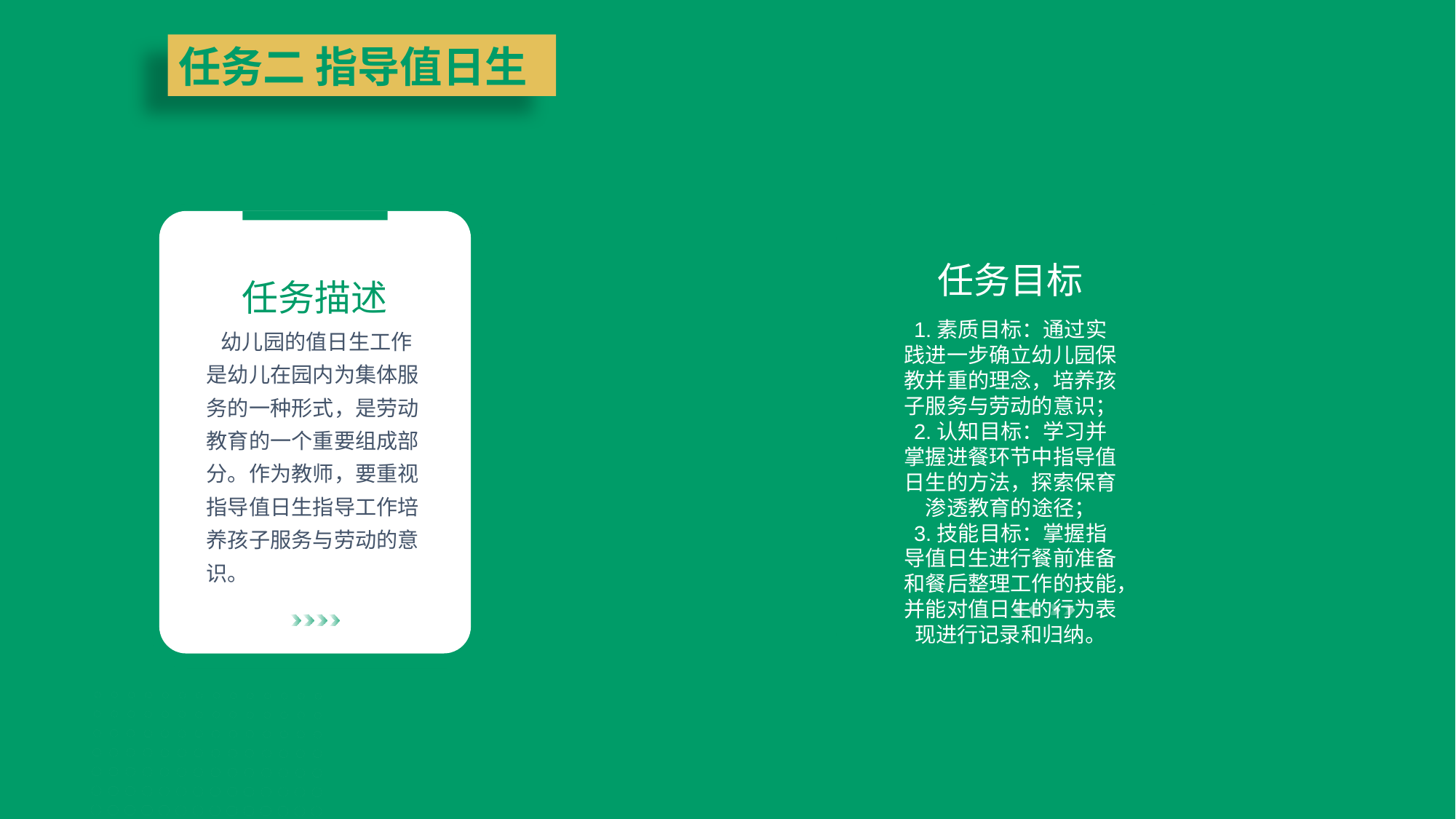

任务二 指导值日生

任务目标

任务描述
  幼儿园的值日生工作是幼儿在园内为集体服务的一种形式，是劳动教育的一个重要组成部分。作为教师，要重视指导值日生指导工作培养孩子服务与劳动的意识。
1.素质目标：通过实践进一步确立幼儿园保教并重的理念，培养孩子服务与劳动的意识；
2.认知目标：学习并掌握进餐环节中指导值日生的方法，探索保育渗透教育的途径；
3.技能目标：掌握指导值日生进行餐前准备和餐后整理工作的技能，并能对值日生的行为表现进行记录和归纳。